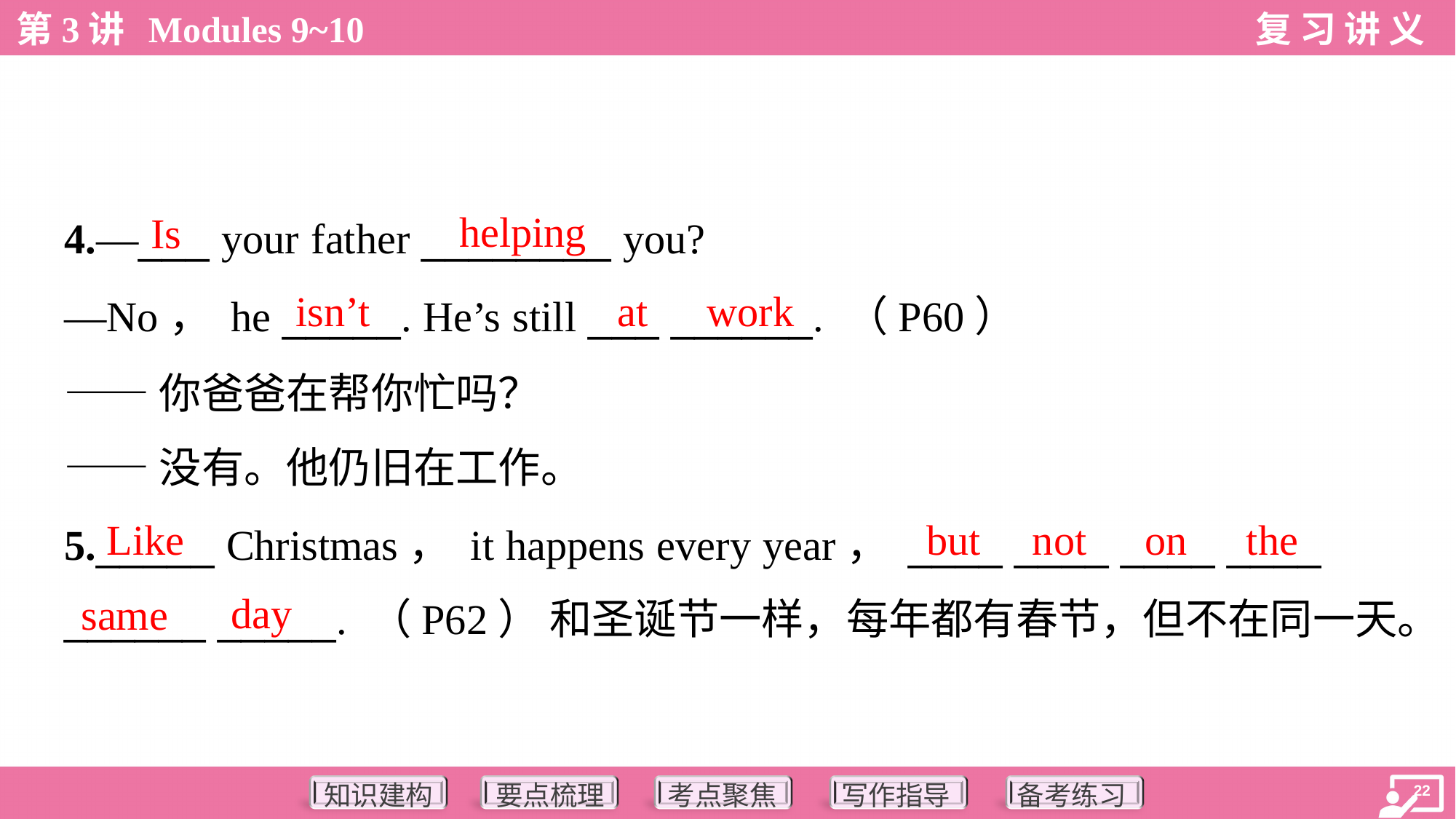

helping
Is
4.—___ your father ________ you?
—No， he _____. He’s still ___ ______. （P60）
——你爸爸在帮你忙吗？
——没有。他仍旧在工作。
isn’t
at
work
Like
but
not
on
the
5._____ Christmas， it happens every year， ____ ____ ____ ____
______ _____. （P62） 和圣诞节一样，每年都有春节，但不在同一天。
day
same